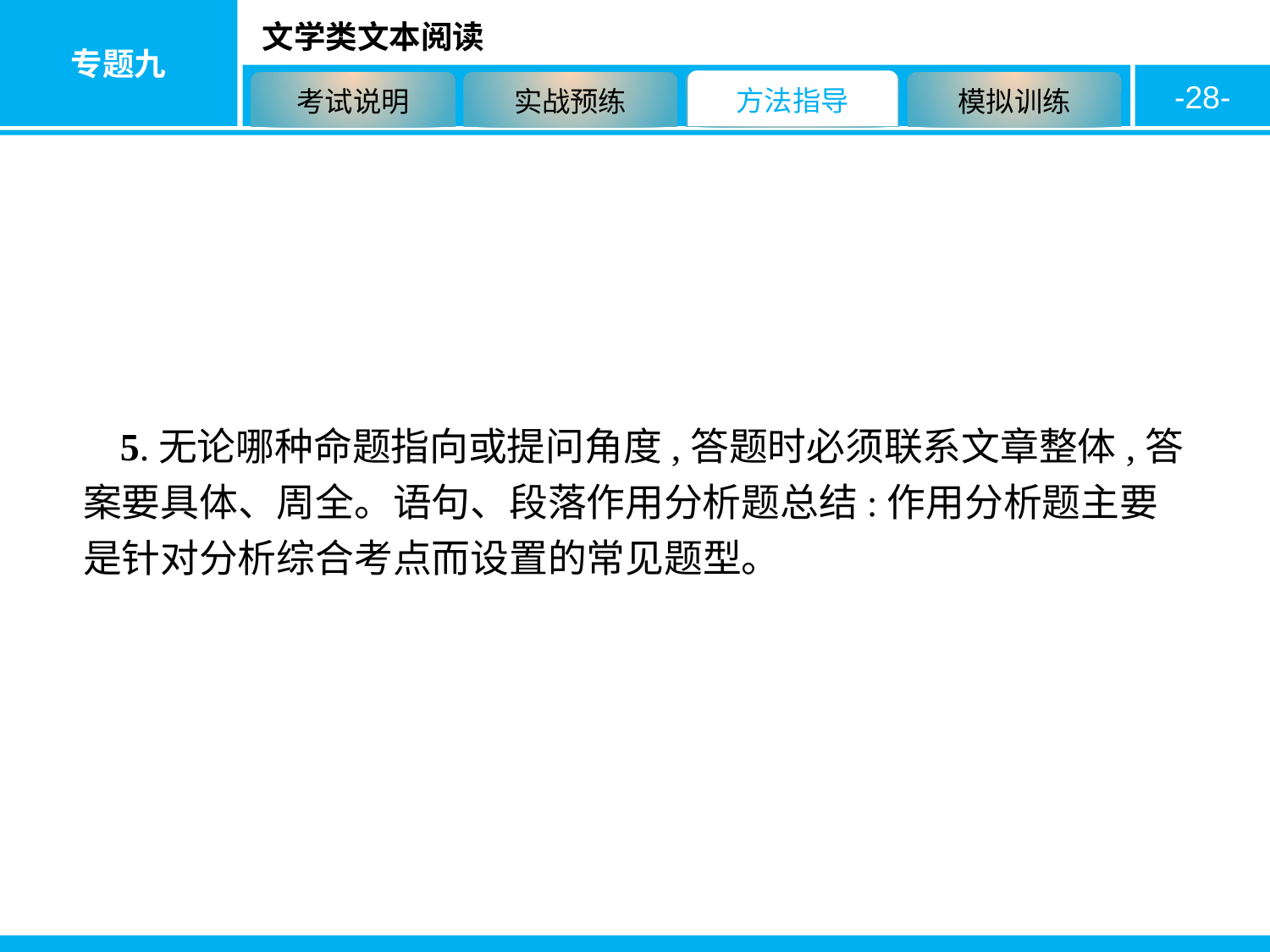

-28-
5.无论哪种命题指向或提问角度,答题时必须联系文章整体,答案要具体、周全。语句、段落作用分析题总结:作用分析题主要是针对分析综合考点而设置的常见题型。